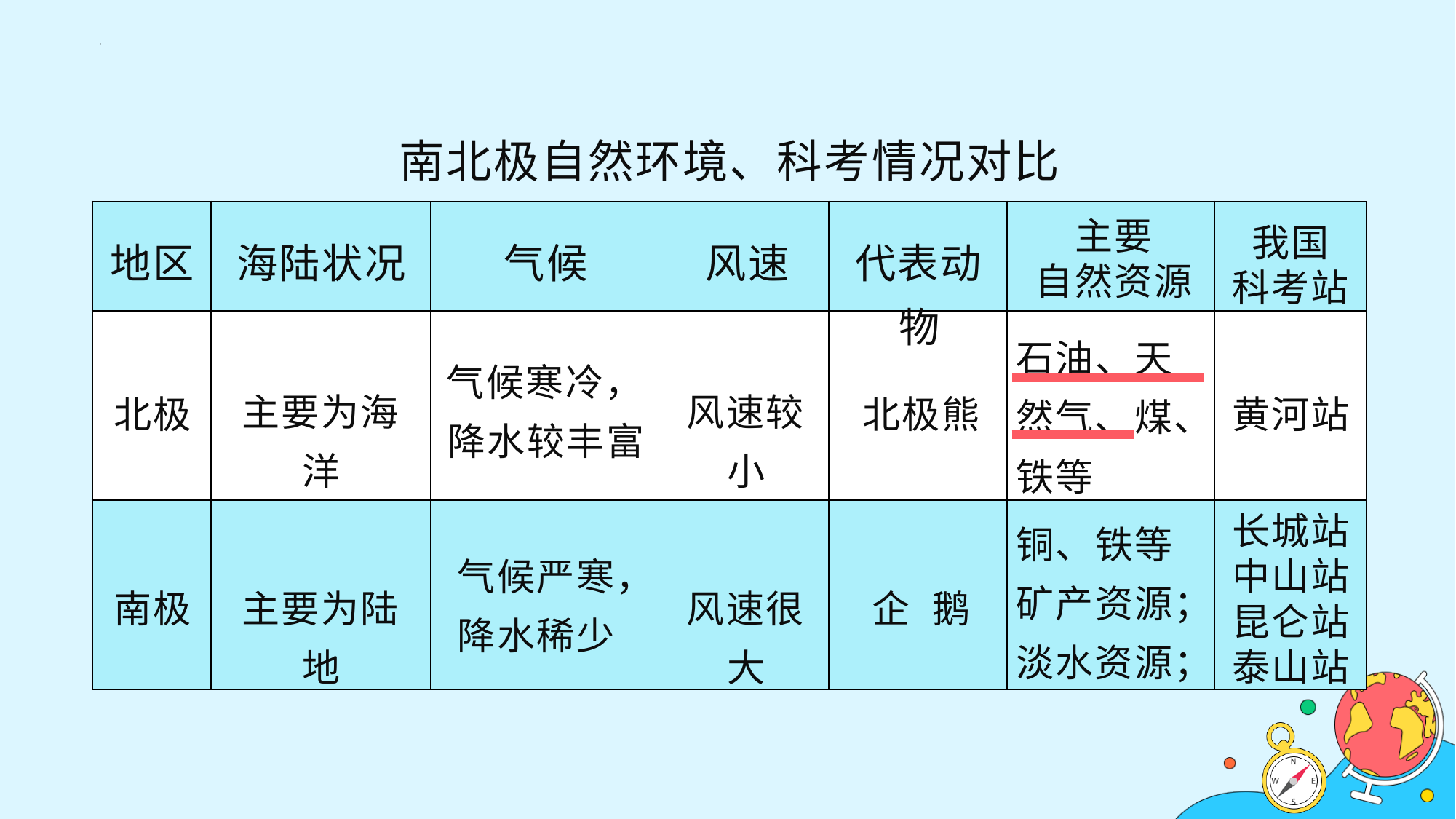

南北极自然环境、科考情况对比
我国
科考站
|  |  |  |  |  |  |  |
| --- | --- | --- | --- | --- | --- | --- |
|  |  |  |  |  |  |  |
|  |  |  |  |  |  |  |
主要
自然资源
地区
海陆状况
气候
风速
代表动物
石油、天然气、煤、铁等
气候寒冷，降水较丰富
主要为海洋
风速较小
北极
北极熊
黄河站
铜、铁等矿产资源；淡水资源；
长城站
中山站
昆仑站
泰山站
气候严寒，降水稀少
南极
主要为陆地
风速很大
企  鹅